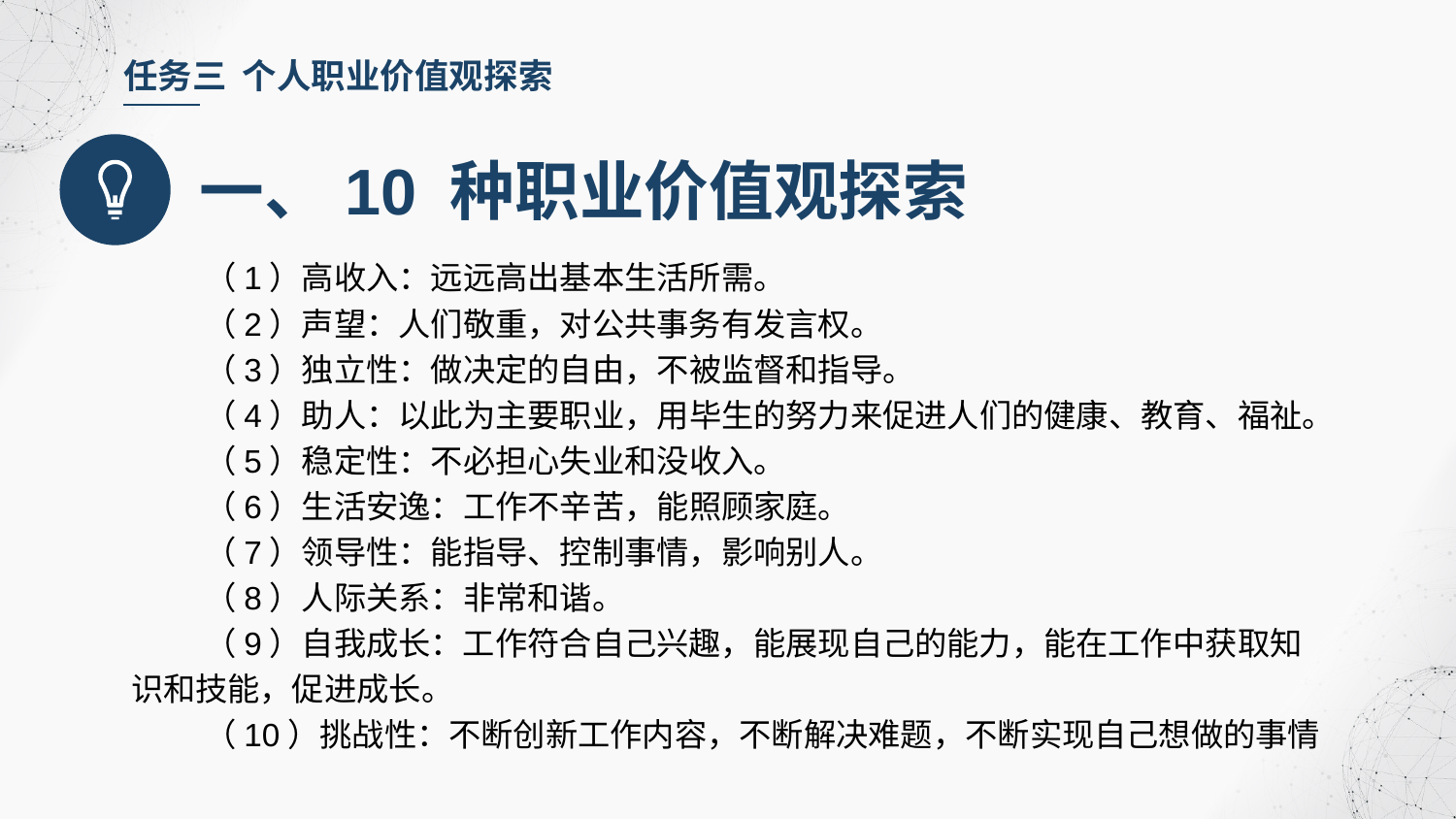

任务三  个人职业价值观探索

一、10 种职业价值观探索
（1）高收入：远远高出基本生活所需。
（2）声望：人们敬重，对公共事务有发言权。
（3）独立性：做决定的自由，不被监督和指导。
（4）助人：以此为主要职业，用毕生的努力来促进人们的健康、教育、福祉。
（5）稳定性：不必担心失业和没收入。
（6）生活安逸：工作不辛苦，能照顾家庭。
（7）领导性：能指导、控制事情，影响别人。
（8）人际关系：非常和谐。
（9）自我成长：工作符合自己兴趣，能展现自己的能力，能在工作中获取知识和技能，促进成长。
（10）挑战性：不断创新工作内容，不断解决难题，不断实现自己想做的事情